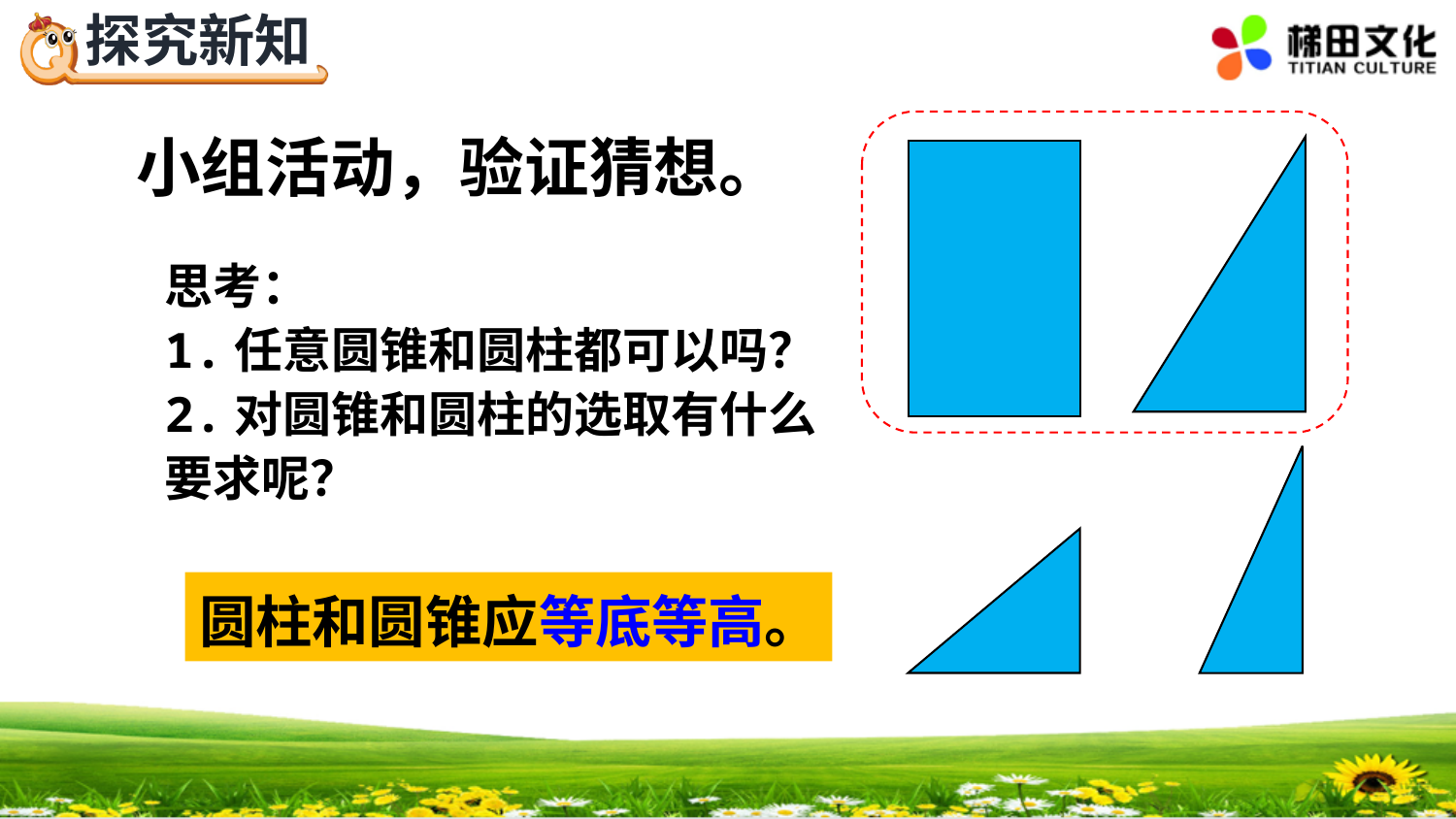

小组活动，验证猜想。

思考：
1.任意圆锥和圆柱都可以吗？
2.对圆锥和圆柱的选取有什么要求呢？

圆柱和圆锥应等底等高。